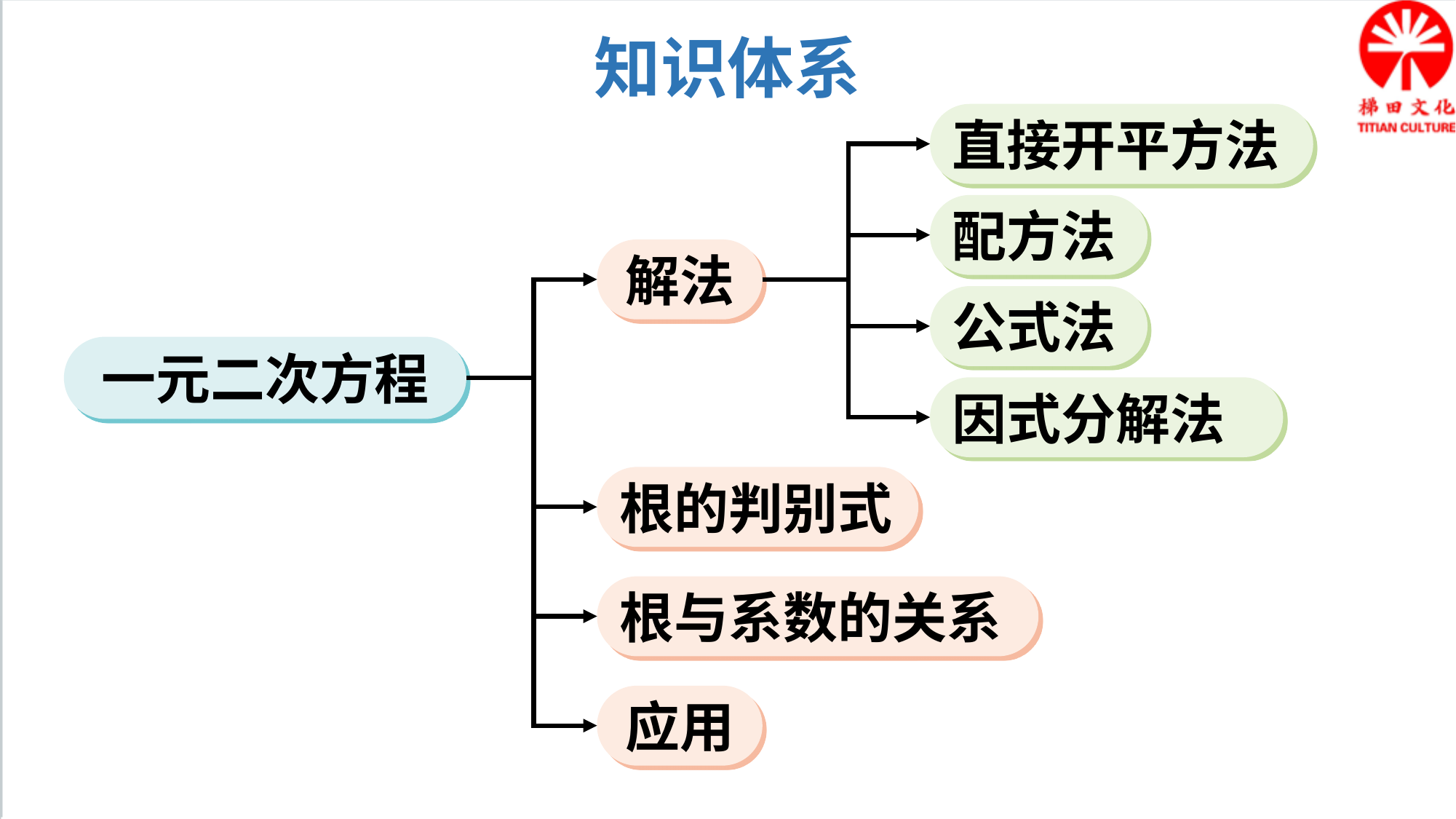

知识体系
直接开平方法
配方法
解法
公式法
一元二次方程
因式分解法
根的判别式
根与系数的关系
应用